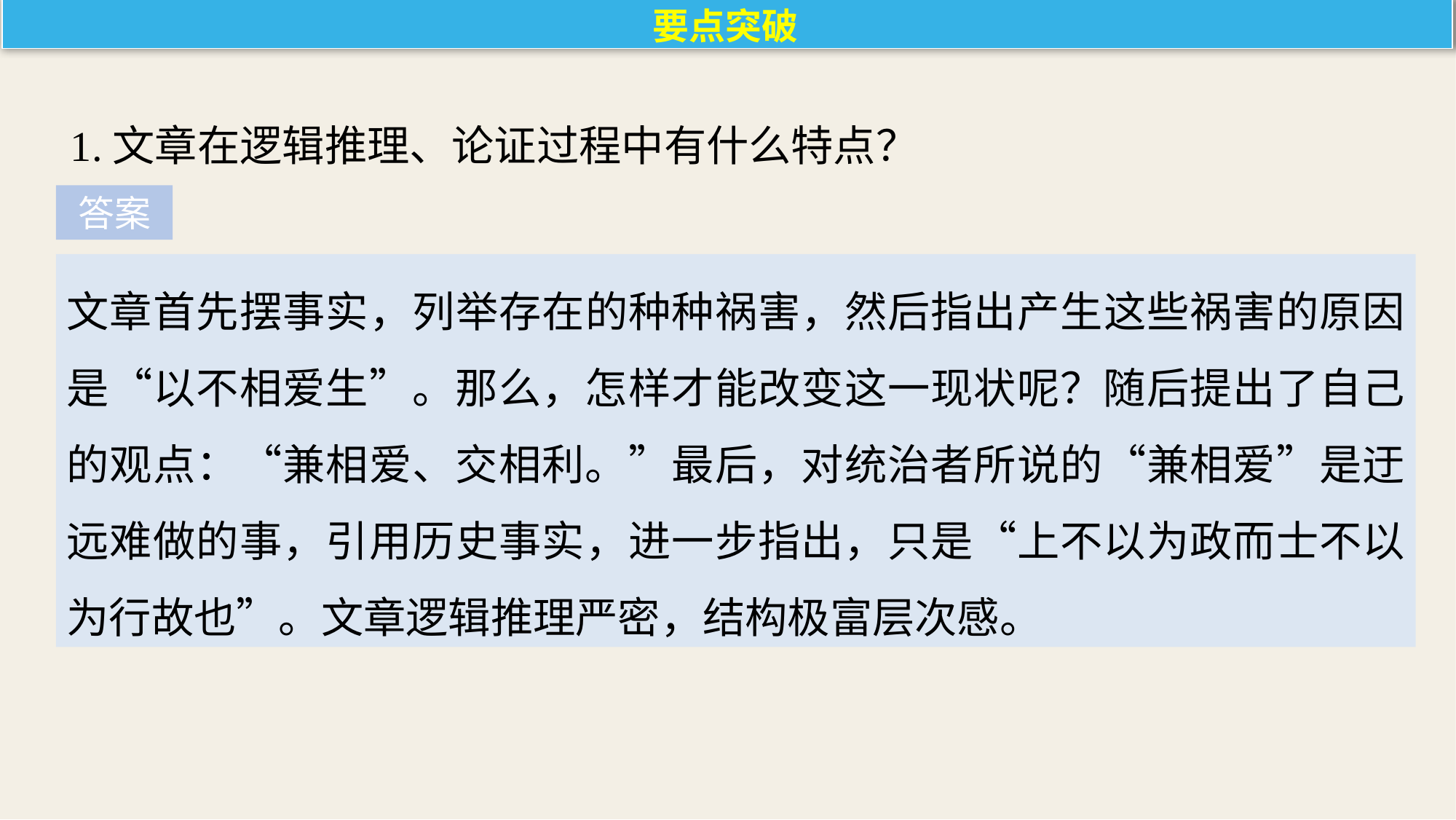

要点突破
1.文章在逻辑推理、论证过程中有什么特点？
答案
文章首先摆事实，列举存在的种种祸害，然后指出产生这些祸害的原因是“以不相爱生”。那么，怎样才能改变这一现状呢？随后提出了自己的观点：“兼相爱、交相利。”最后，对统治者所说的“兼相爱”是迂远难做的事，引用历史事实，进一步指出，只是“上不以为政而士不以为行故也”。文章逻辑推理严密，结构极富层次感。